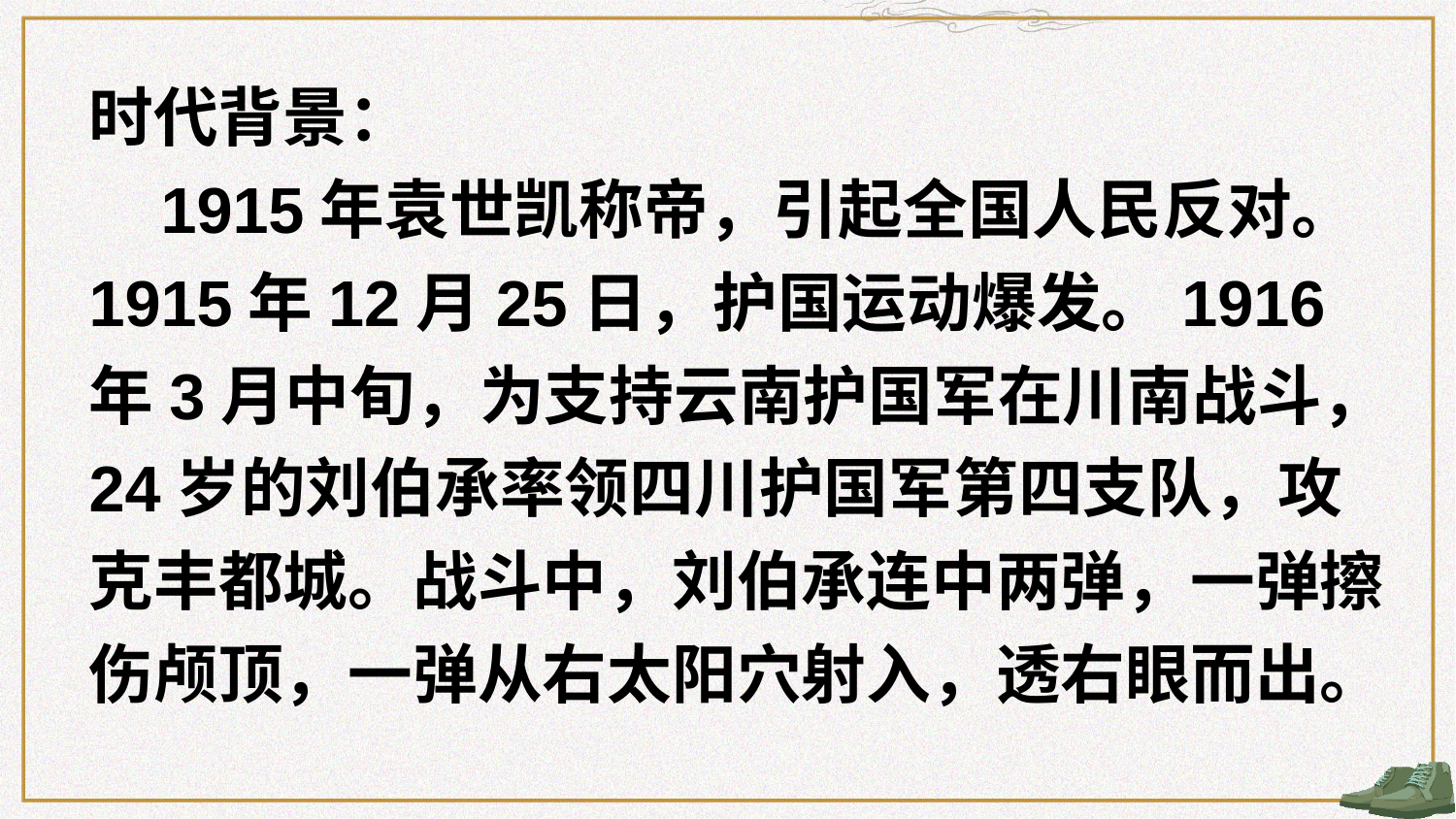

时代背景：
    1915年袁世凯称帝，引起全国人民反对。1915年12月25日，护国运动爆发。1916年3月中旬，为支持云南护国军在川南战斗，24岁的刘伯承率领四川护国军第四支队，攻克丰都城。战斗中，刘伯承连中两弹，一弹擦伤颅顶，一弹从右太阳穴射入，透右眼而出。